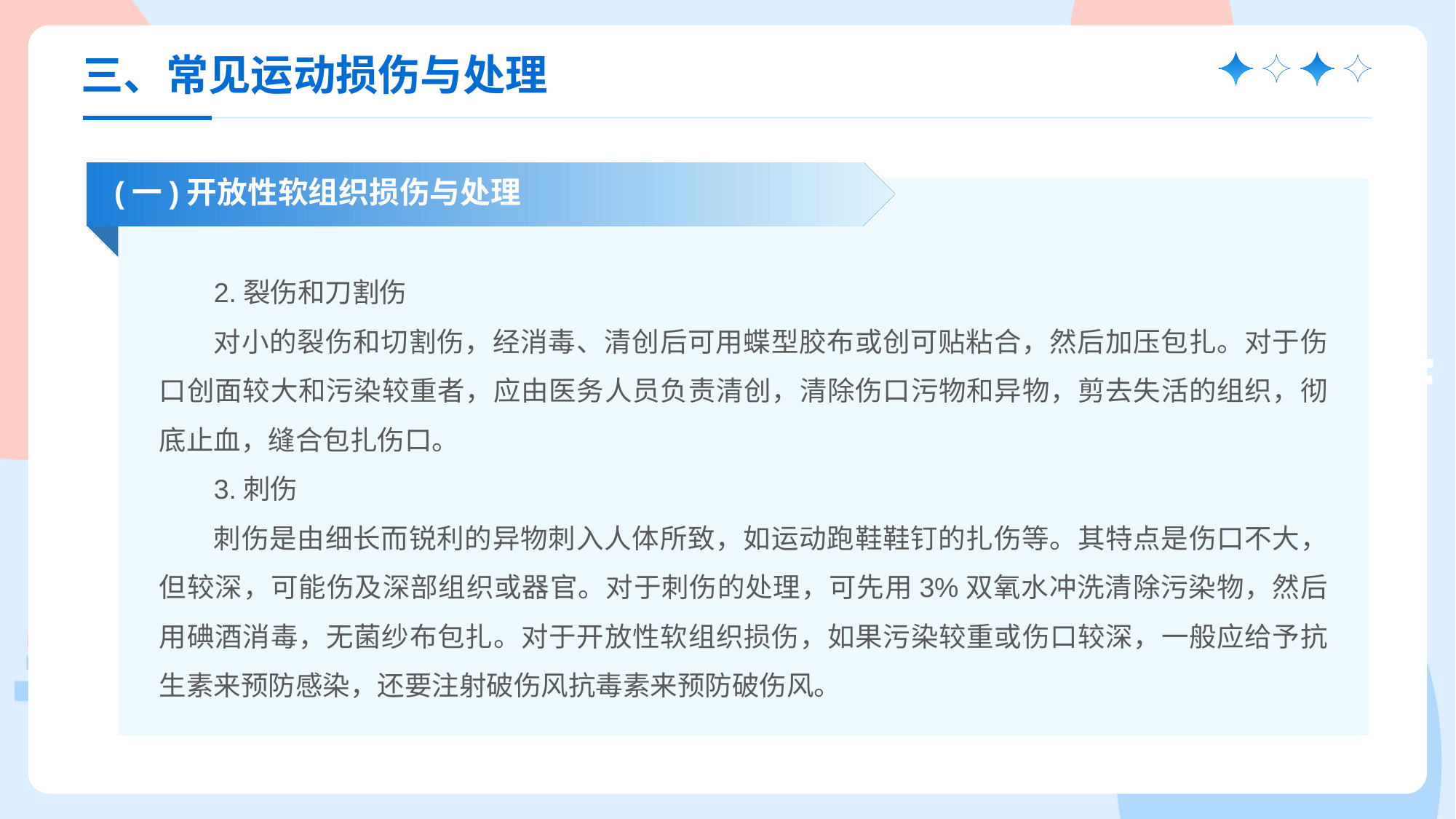

三、常见运动损伤与处理
(一)开放性软组织损伤与处理

2.裂伤和刀割伤
对小的裂伤和切割伤，经消毒、清创后可用蝶型胶布或创可贴粘合，然后加压包扎。对于伤口创面较大和污染较重者，应由医务人员负责清创，清除伤口污物和异物，剪去失活的组织，彻底止血，缝合包扎伤口。
3.刺伤
刺伤是由细长而锐利的异物刺入人体所致，如运动跑鞋鞋钉的扎伤等。其特点是伤口不大，但较深，可能伤及深部组织或器官。对于刺伤的处理，可先用3%双氧水冲洗清除污染物，然后用碘酒消毒，无菌纱布包扎。对于开放性软组织损伤，如果污染较重或伤口较深，一般应给予抗生素来预防感染，还要注射破伤风抗毒素来预防破伤风。